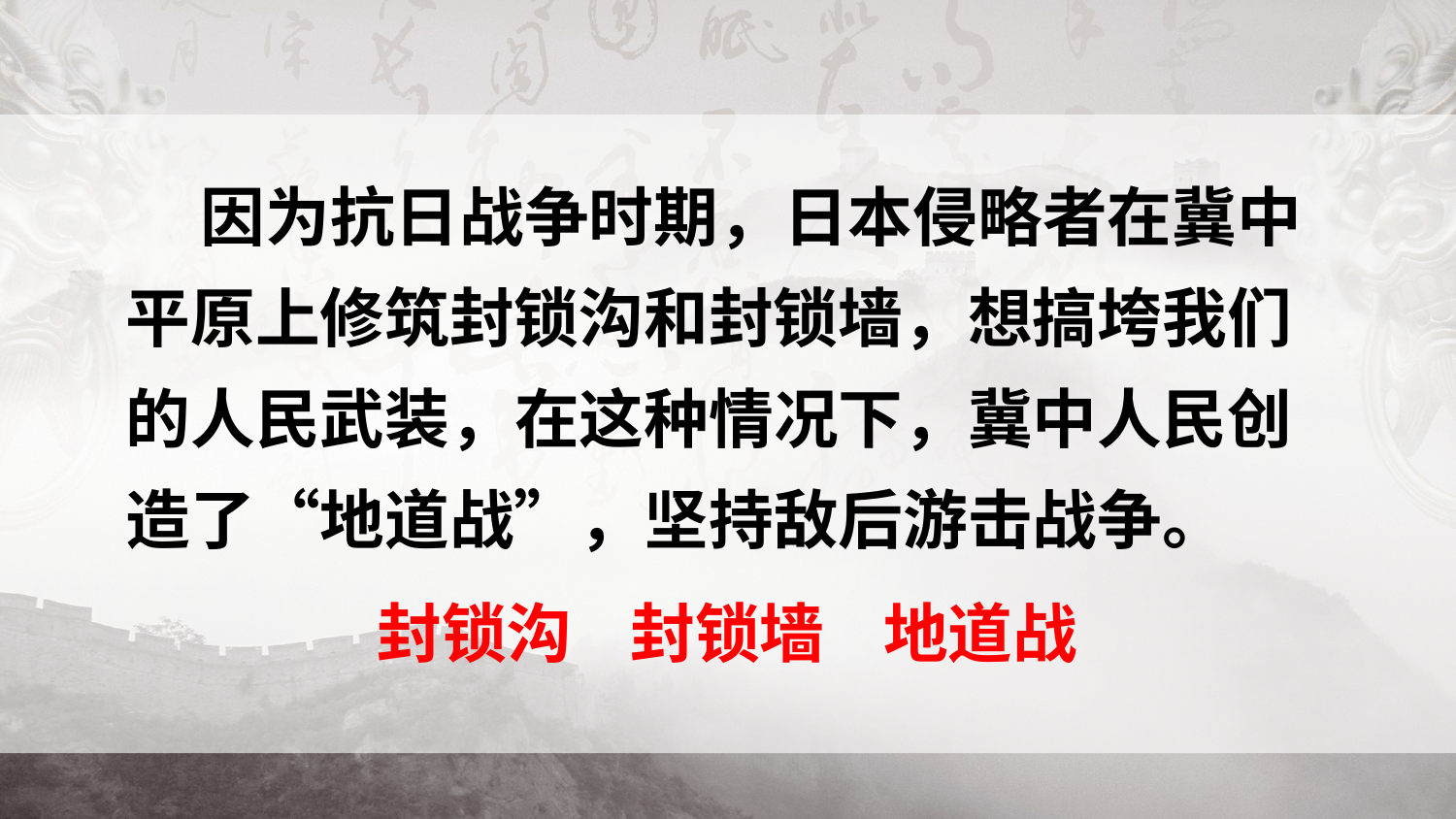

因为抗日战争时期，日本侵略者在冀中平原上修筑封锁沟和封锁墙，想搞垮我们的人民武装，在这种情况下，冀中人民创造了“地道战”，坚持敌后游击战争。
封锁沟    封锁墙    地道战